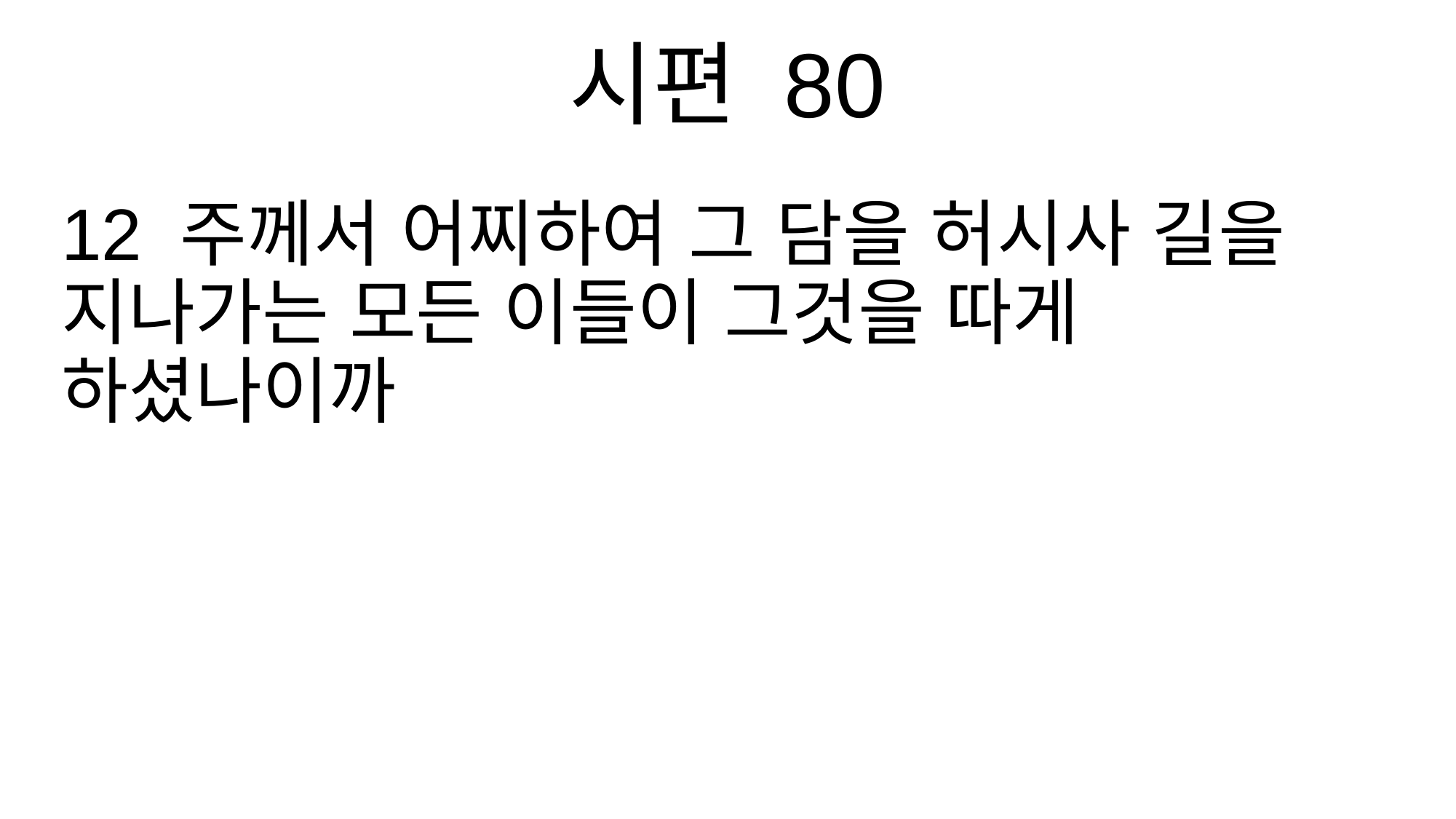

시편 80
12 주께서 어찌하여 그 담을 허시사 길을 지나가는 모든 이들이 그것을 따게 하셨나이까